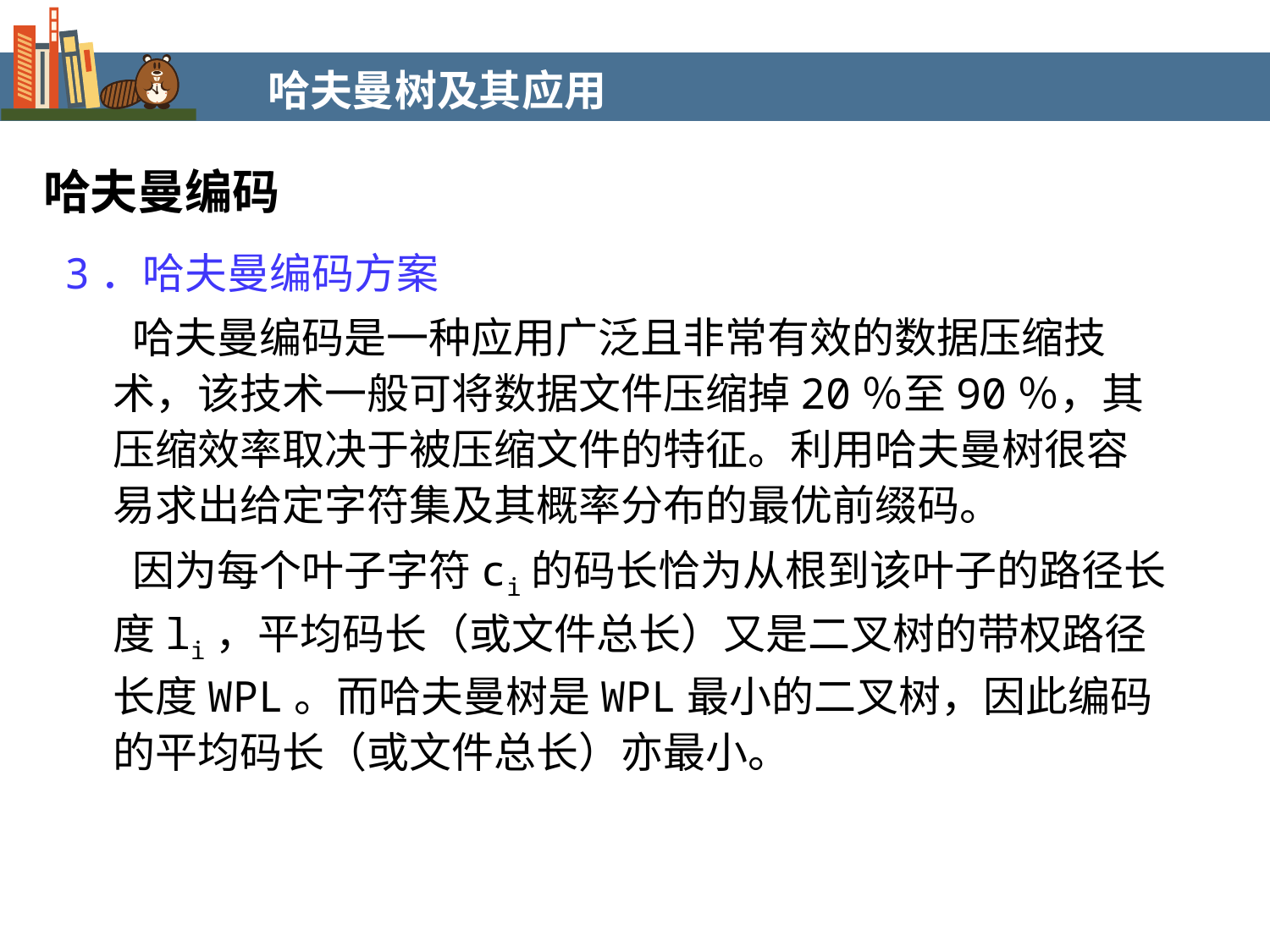

哈夫曼树及其应用
哈夫曼编码

3．哈夫曼编码方案
      哈夫曼编码是一种应用广泛且非常有效的数据压缩技术，该技术一般可将数据文件压缩掉20％至90％，其压缩效率取决于被压缩文件的特征。利用哈夫曼树很容易求出给定字符集及其概率分布的最优前缀码。
      因为每个叶子字符ci的码长恰为从根到该叶子的路径长度li，平均码长（或文件总长）又是二叉树的带权路径长度WPL。而哈夫曼树是WPL最小的二叉树，因此编码的平均码长（或文件总长）亦最小。